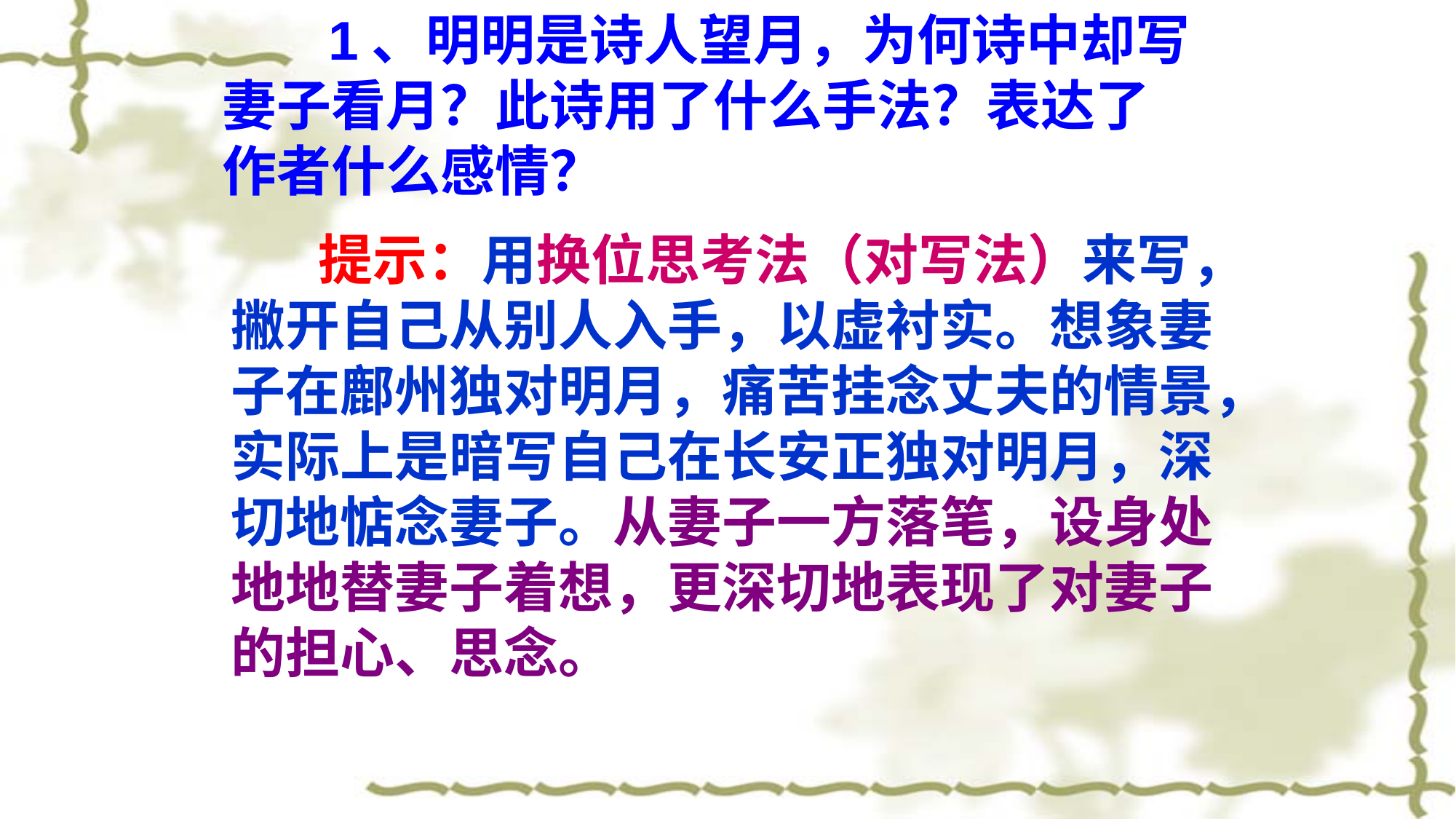

1、明明是诗人望月，为何诗中却写妻子看月？此诗用了什么手法？表达了作者什么感情？
      提示：用换位思考法（对写法）来写，撇开自己从别人入手，以虚衬实。想象妻子在鄜州独对明月，痛苦挂念丈夫的情景，实际上是暗写自己在长安正独对明月，深切地惦念妻子。从妻子一方落笔，设身处地地替妻子着想，更深切地表现了对妻子的担心、思念。